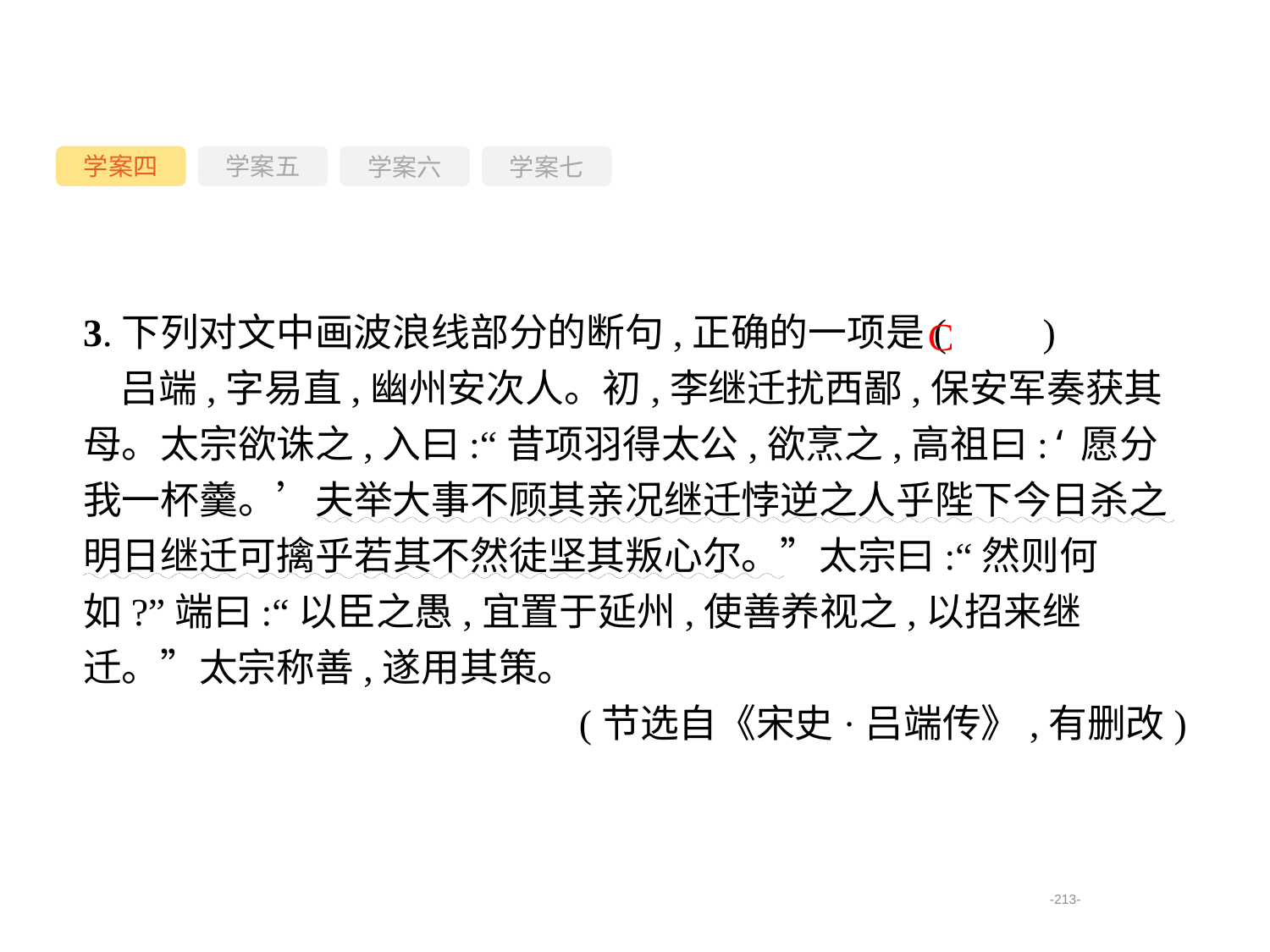

学案四
学案六
学案七
学案五
3.下列对文中画波浪线部分的断句,正确的一项是(　　)
吕端,字易直,幽州安次人。初,李继迁扰西鄙,保安军奏获其母。太宗欲诛之,入曰:“昔项羽得太公,欲烹之,高祖曰:‘愿分我一杯羹。’夫举大事不顾其亲况继迁悖逆之人乎陛下今日杀之明日继迁可擒乎若其不然徒坚其叛心尔。”太宗曰:“然则何如?”端曰:“以臣之愚,宜置于延州,使善养视之,以招来继迁。”太宗称善,遂用其策。
(节选自《宋史·吕端传》,有删改)
C
-213-